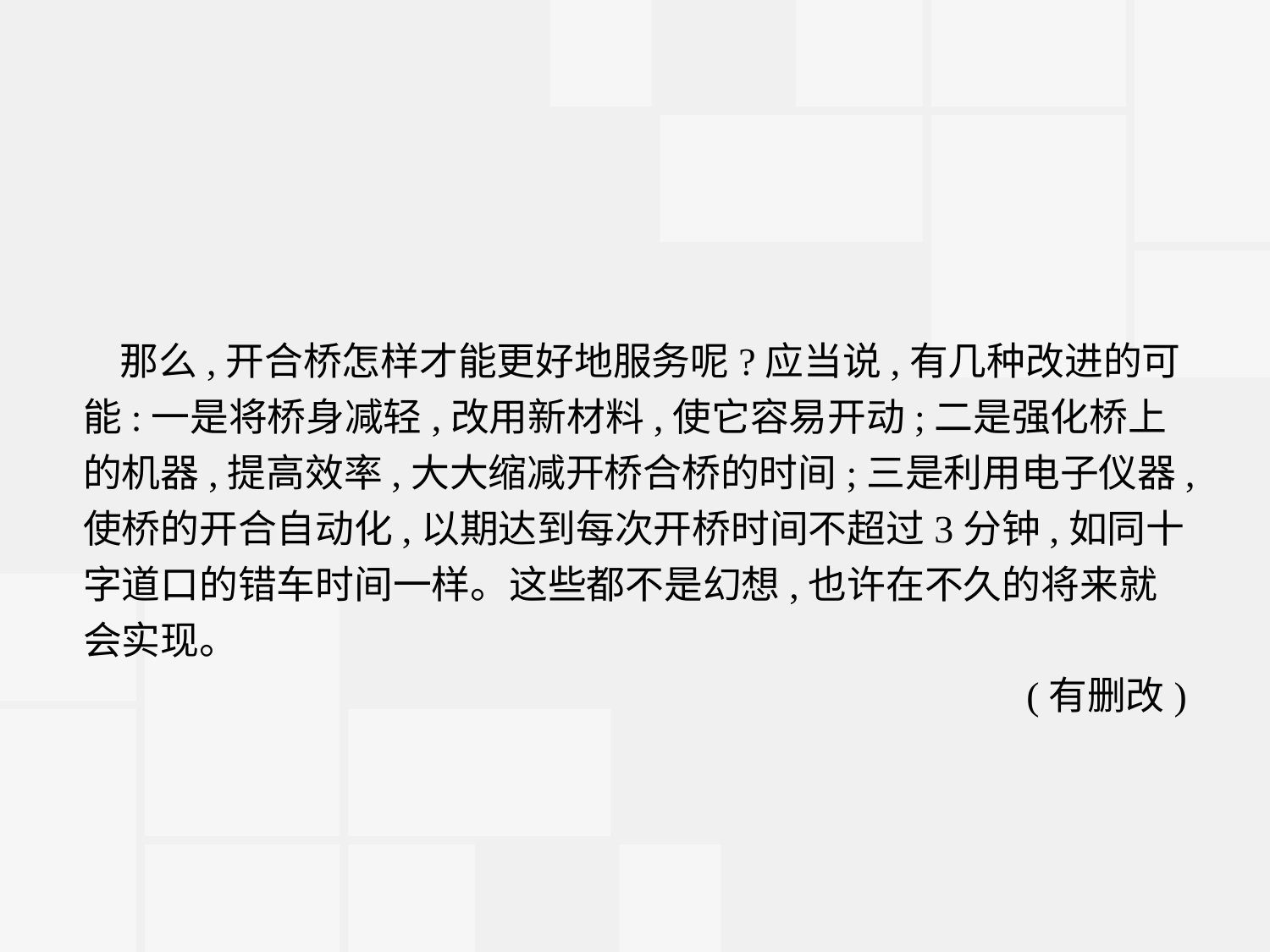

那么,开合桥怎样才能更好地服务呢?应当说,有几种改进的可能:一是将桥身减轻,改用新材料,使它容易开动;二是强化桥上的机器,提高效率,大大缩减开桥合桥的时间;三是利用电子仪器,使桥的开合自动化,以期达到每次开桥时间不超过3分钟,如同十字道口的错车时间一样。这些都不是幻想,也许在不久的将来就会实现。
(有删改)